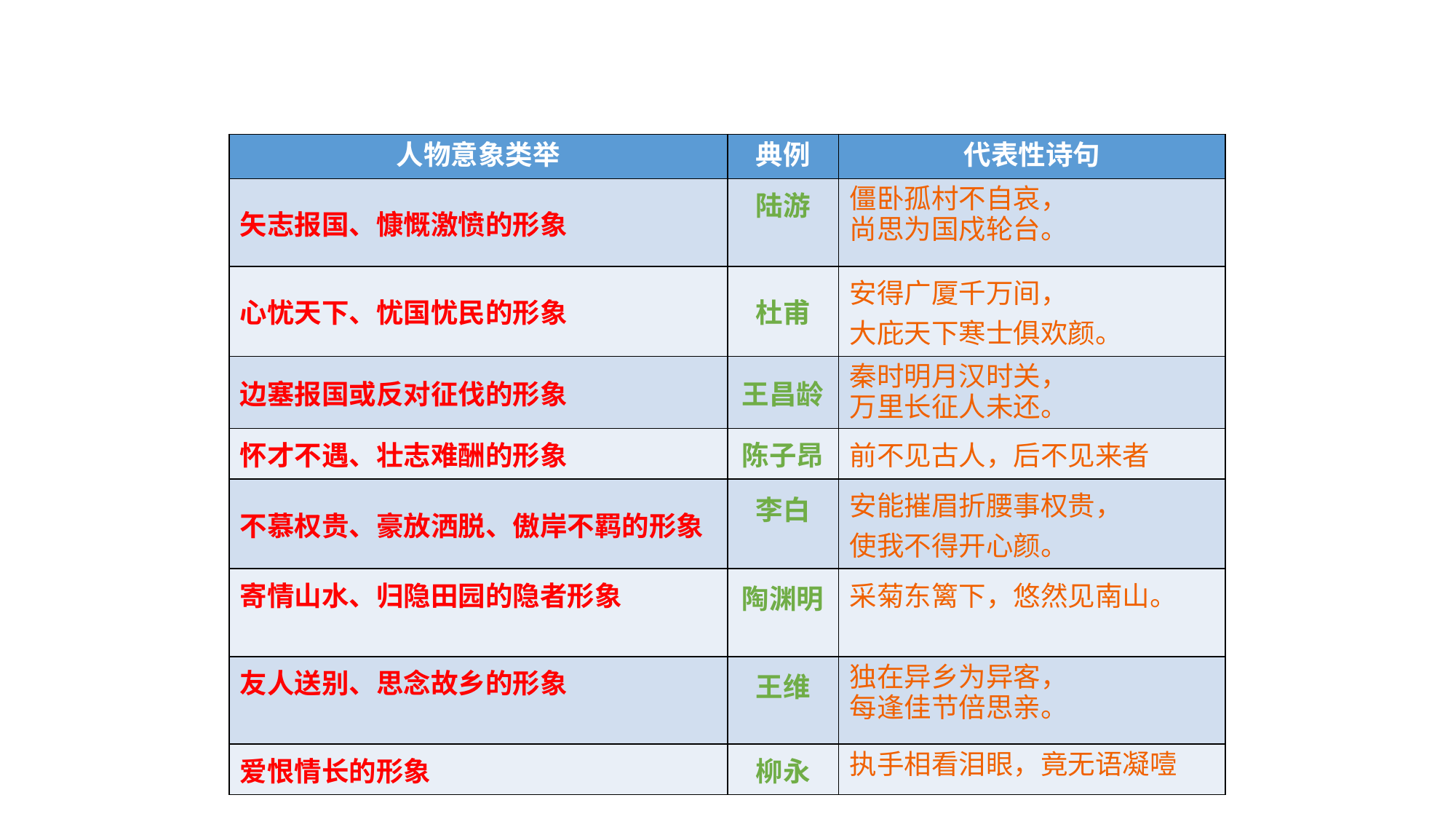

| 人物意象类举 | 典例 | 代表性诗句 |
| --- | --- | --- |
| 矢志报国、慷慨激愤的形象 | 陆游 | 僵卧孤村不自哀， 尚思为国戍轮台。 |
| 心忧天下、忧国忧民的形象 | 杜甫 | 安得广厦千万间， 大庇天下寒士俱欢颜。 |
| 边塞报国或反对征伐的形象 | 王昌龄 | 秦时明月汉时关， 万里长征人未还。 |
| 怀才不遇、壮志难酬的形象 | 陈子昂 | 前不见古人，后不见来者 |
| 不慕权贵、豪放洒脱、傲岸不羁的形象 | 李白 | 安能摧眉折腰事权贵， 使我不得开心颜。 |
| 寄情山水、归隐田园的隐者形象 | 陶渊明 | 采菊东篱下，悠然见南山。 |
| 友人送别、思念故乡的形象 | 王维 | 独在异乡为异客， 每逢佳节倍思亲。 |
| 爱恨情长的形象 | 柳永 | 执手相看泪眼，竟无语凝噎 |